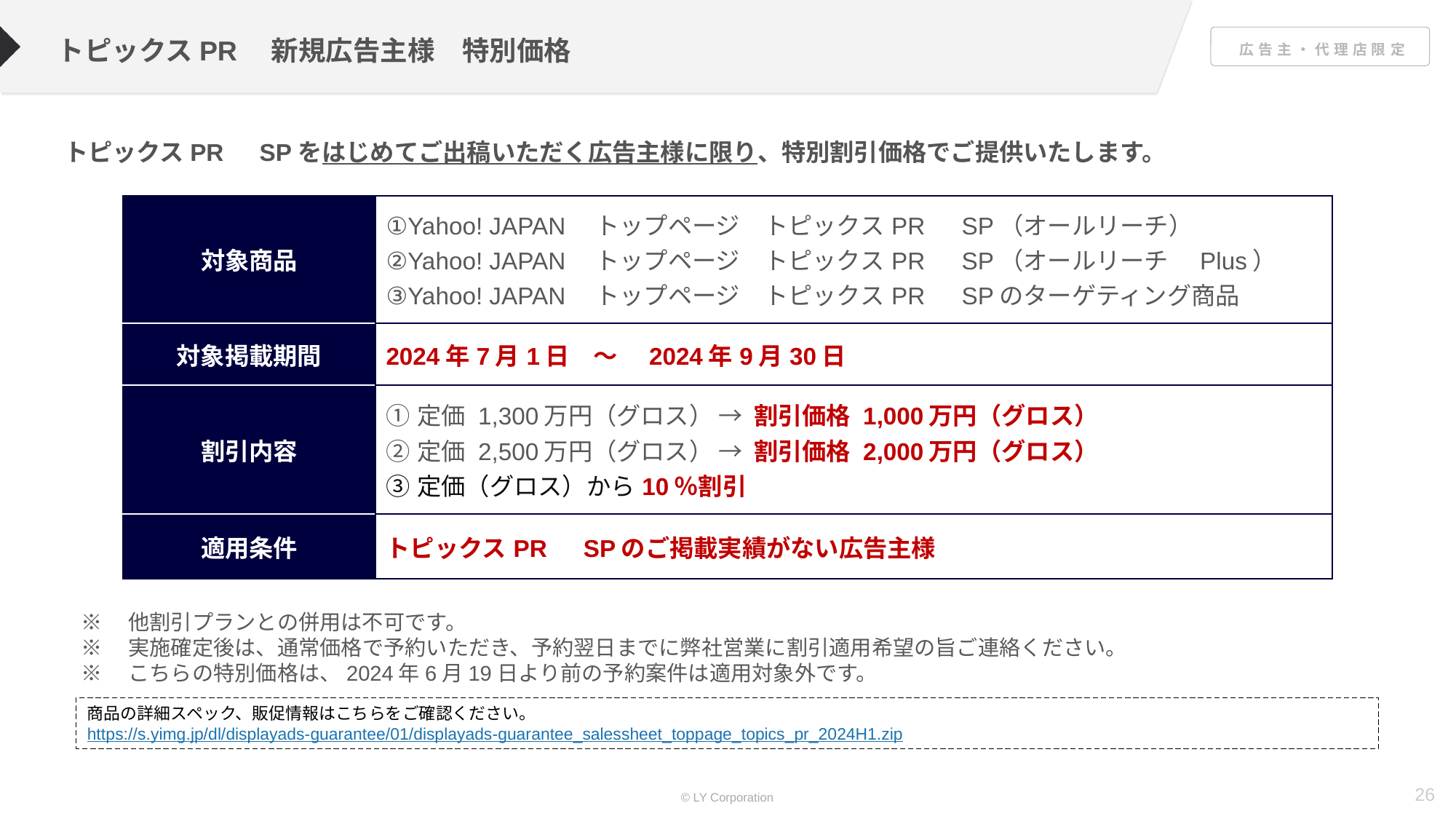

トピックスPR　新規広告主様　特別価格
トピックスPR　SPをはじめてご出稿いただく広告主様に限り、特別割引価格でご提供いたします。
| 対象商品 | ①Yahoo! JAPAN　トップページ　トピックスPR　SP（オールリーチ） ②Yahoo! JAPAN　トップページ　トピックスPR　SP（オールリーチ　Plus） ③Yahoo! JAPAN　トップページ　トピックスPR　SPのターゲティング商品 |
| --- | --- |
| 対象掲載期間 | 2024年7月1日　～　2024年9月30日 |
| 割引内容 | ①定価 1,300万円（グロス） → 割引価格 1,000万円（グロス） ②定価 2,500万円（グロス） → 割引価格 2,000万円（グロス） ③定価（グロス）から10％割引 |
| 適用条件 | トピックスPR　SPのご掲載実績がない広告主様 |
※　他割引プランとの併用は不可です。
※　実施確定後は、通常価格で予約いただき、予約翌日までに弊社営業に割引適用希望の旨ご連絡ください。
※　こちらの特別価格は、2024年6月19日より前の予約案件は適用対象外です。
商品の詳細スペック、販促情報はこちらをご確認ください。
https://s.yimg.jp/dl/displayads-guarantee/01/displayads-guarantee_salessheet_toppage_topics_pr_2024H1.zip